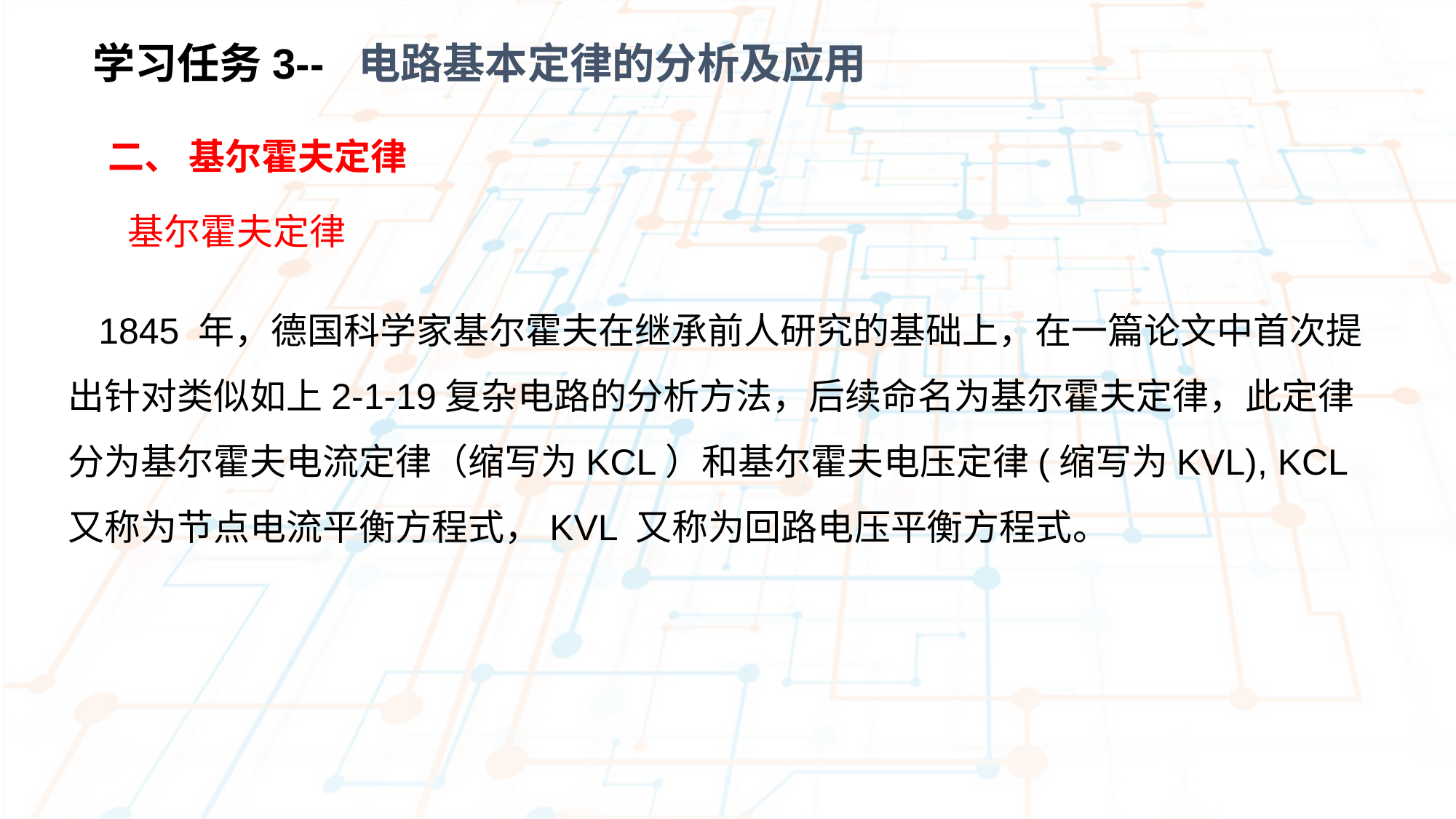

学习任务3--  电路基本定律的分析及应用
二、 基尔霍夫定律

  基尔霍夫定律

   1845 年，德国科学家基尔霍夫在继承前人研究的基础上，在一篇论文中首次提出针对类似如上2-1-19复杂电路的分析方法，后续命名为基尔霍夫定律，此定律分为基尔霍夫电流定律（缩写为KCL）和基尔霍夫电压定律(缩写为KVL), KCL 又称为节点电流平衡方程式，KVL 又称为回路电压平衡方程式。